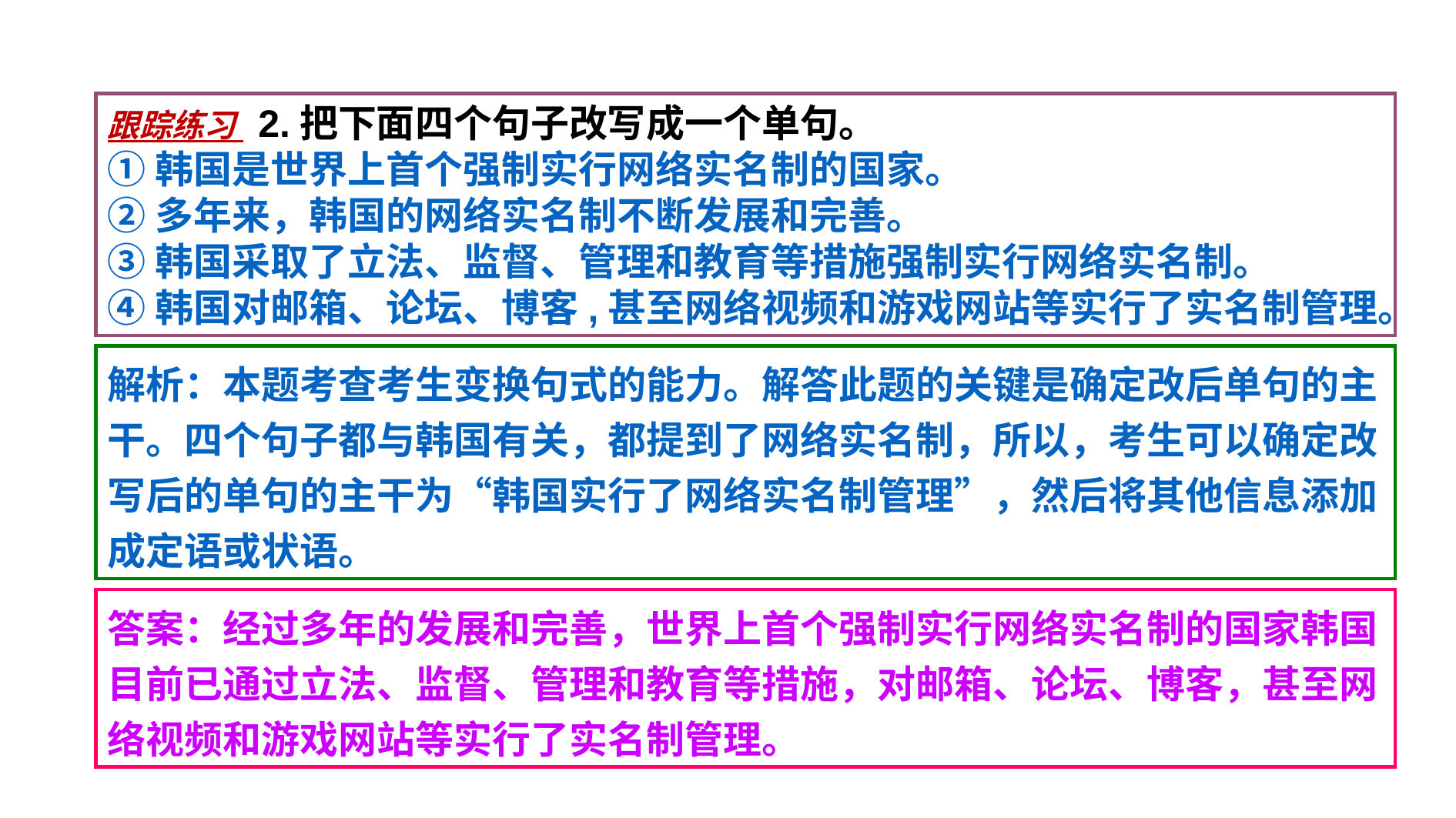

跟踪练习  2.把下面四个句子改写成一个单句。
①韩国是世界上首个强制实行网络实名制的国家。
②多年来，韩国的网络实名制不断发展和完善。
③韩国采取了立法、监督、管理和教育等措施强制实行网络实名制。
④韩国对邮箱、论坛、博客,甚至网络视频和游戏网站等实行了实名制管理。

解析：本题考查考生变换句式的能力。解答此题的关键是确定改后单句的主干。四个句子都与韩国有关，都提到了网络实名制，所以，考生可以确定改写后的单句的主干为“韩国实行了网络实名制管理”，然后将其他信息添加成定语或状语。
答案：经过多年的发展和完善，世界上首个强制实行网络实名制的国家韩国目前已通过立法、监督、管理和教育等措施，对邮箱、论坛、博客，甚至网络视频和游戏网站等实行了实名制管理。